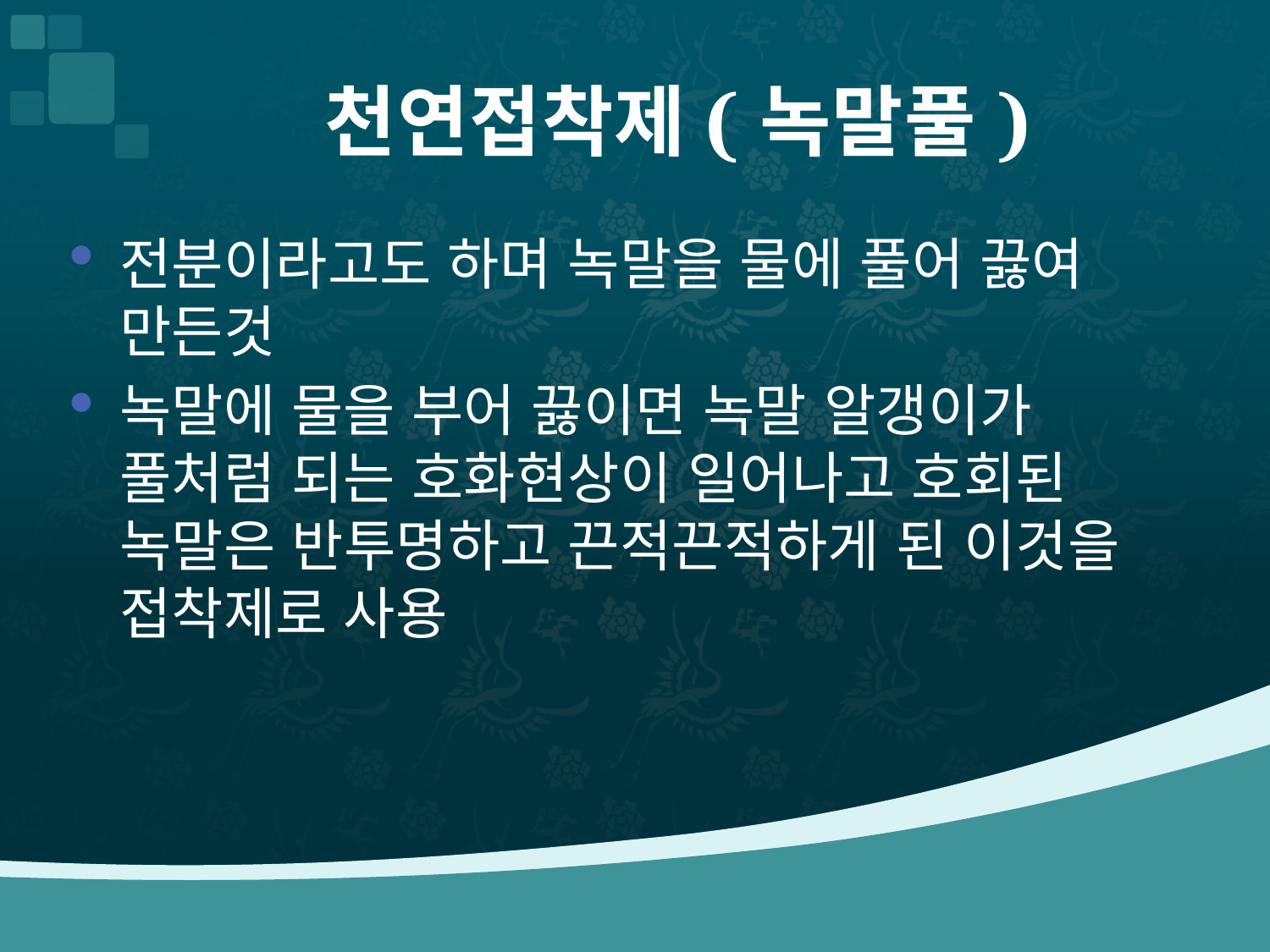

# 천연접착제(녹말풀)
전분이라고도 하며 녹말을 물에 풀어 끓여 만든것
녹말에 물을 부어 끓이면 녹말 알갱이가 풀처럼 되는 호화현상이 일어나고 호회된 녹말은 반투명하고 끈적끈적하게 된 이것을 접착제로 사용